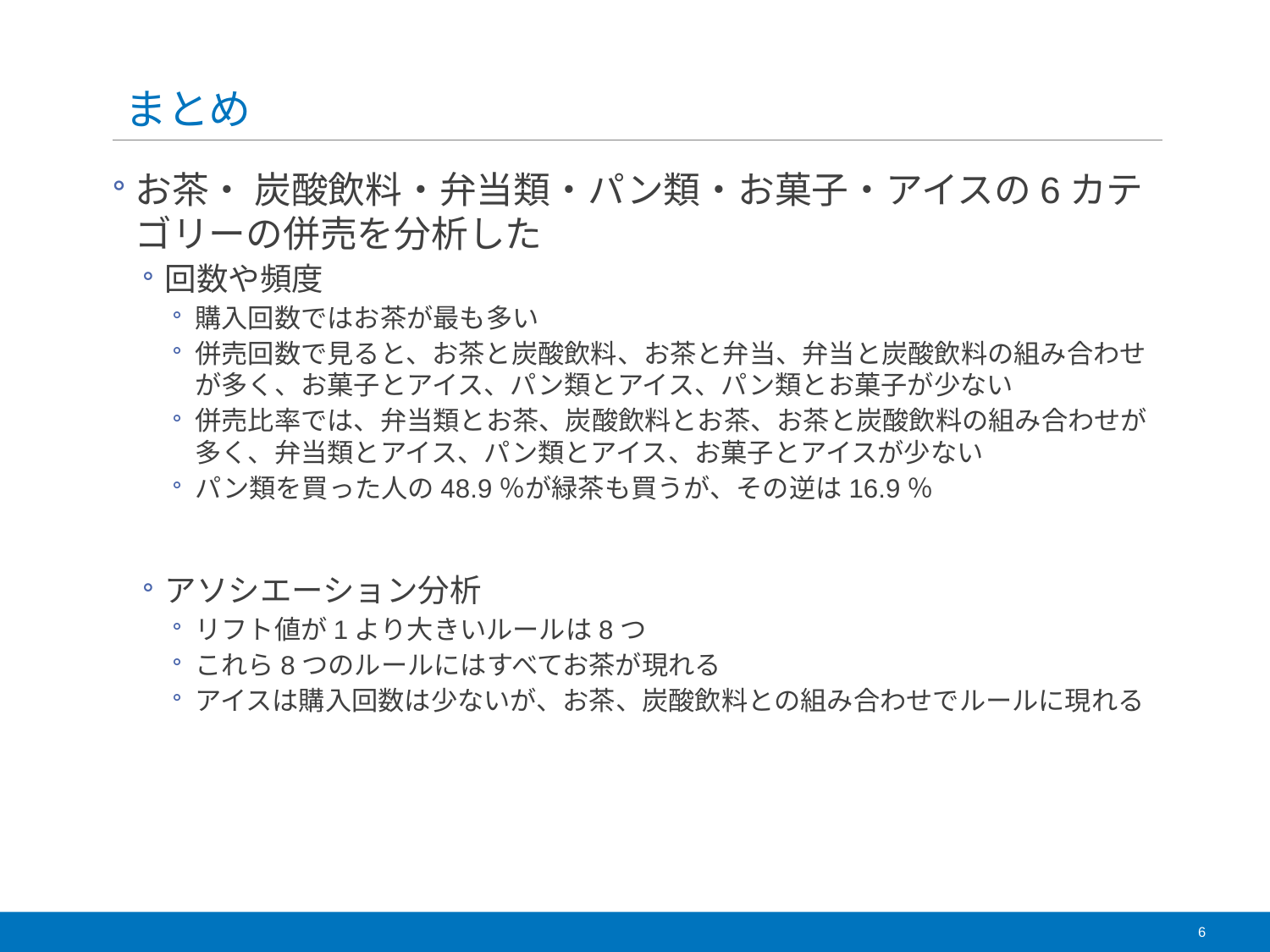

# まとめ
お茶・ 炭酸飲料・弁当類・パン類・お菓子・アイスの6カテゴリーの併売を分析した
回数や頻度
購入回数ではお茶が最も多い
併売回数で見ると、お茶と炭酸飲料、お茶と弁当、弁当と炭酸飲料の組み合わせが多く、お菓子とアイス、パン類とアイス、パン類とお菓子が少ない
併売比率では、弁当類とお茶、炭酸飲料とお茶、お茶と炭酸飲料の組み合わせが多く、弁当類とアイス、パン類とアイス、お菓子とアイスが少ない
パン類を買った人の48.9％が緑茶も買うが、その逆は16.9％

アソシエーション分析
リフト値が1より大きいルールは8つ
これら8つのルールにはすべてお茶が現れる
アイスは購入回数は少ないが、お茶、炭酸飲料との組み合わせでルールに現れる
6